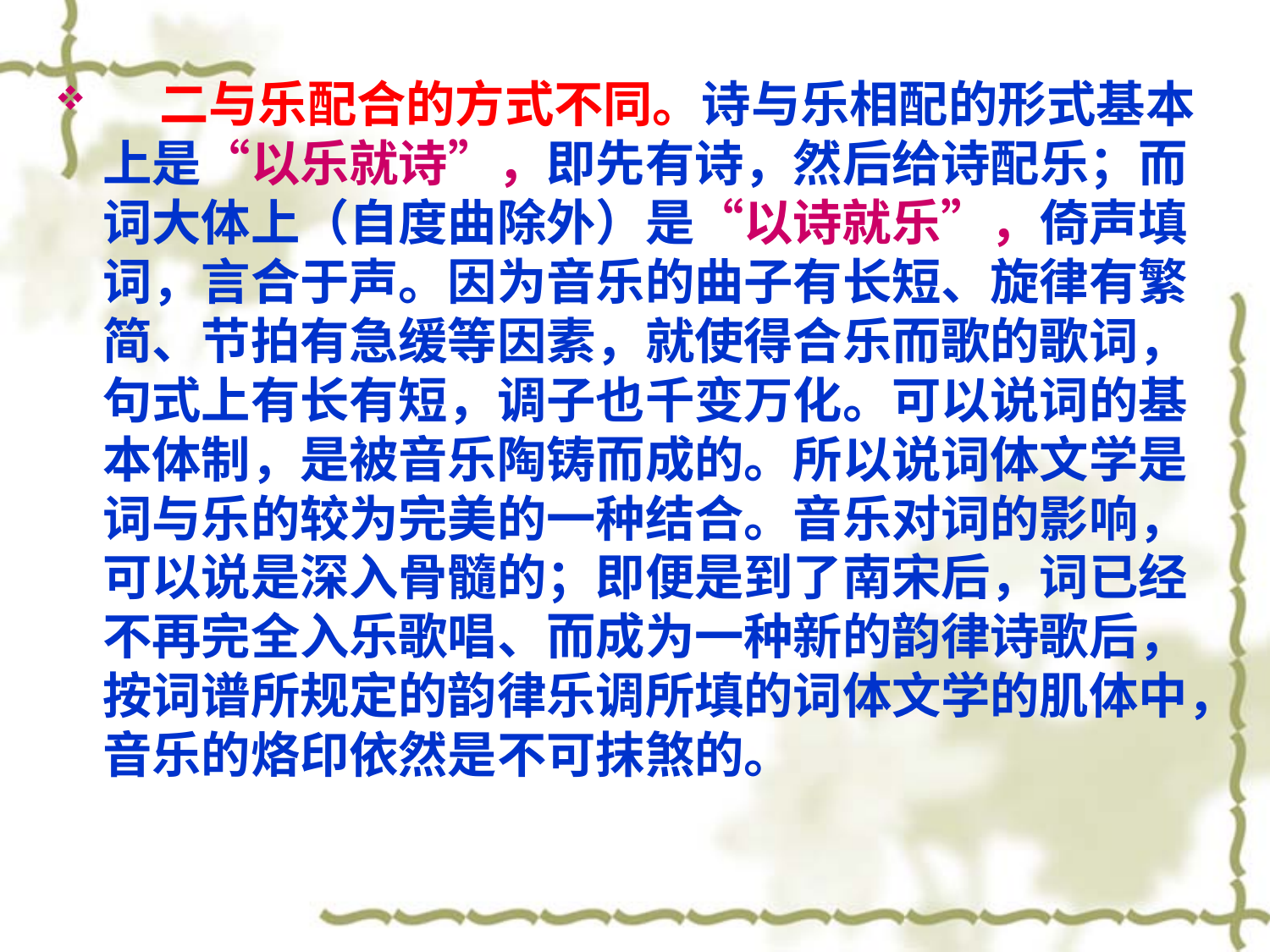

二与乐配合的方式不同。诗与乐相配的形式基本上是“以乐就诗”，即先有诗，然后给诗配乐；而词大体上（自度曲除外）是“以诗就乐”，倚声填词，言合于声。因为音乐的曲子有长短、旋律有繁简、节拍有急缓等因素，就使得合乐而歌的歌词，句式上有长有短，调子也千变万化。可以说词的基本体制，是被音乐陶铸而成的。所以说词体文学是词与乐的较为完美的一种结合。音乐对词的影响，可以说是深入骨髓的；即便是到了南宋后，词已经不再完全入乐歌唱、而成为一种新的韵律诗歌后，按词谱所规定的韵律乐调所填的词体文学的肌体中，音乐的烙印依然是不可抹煞的。

#